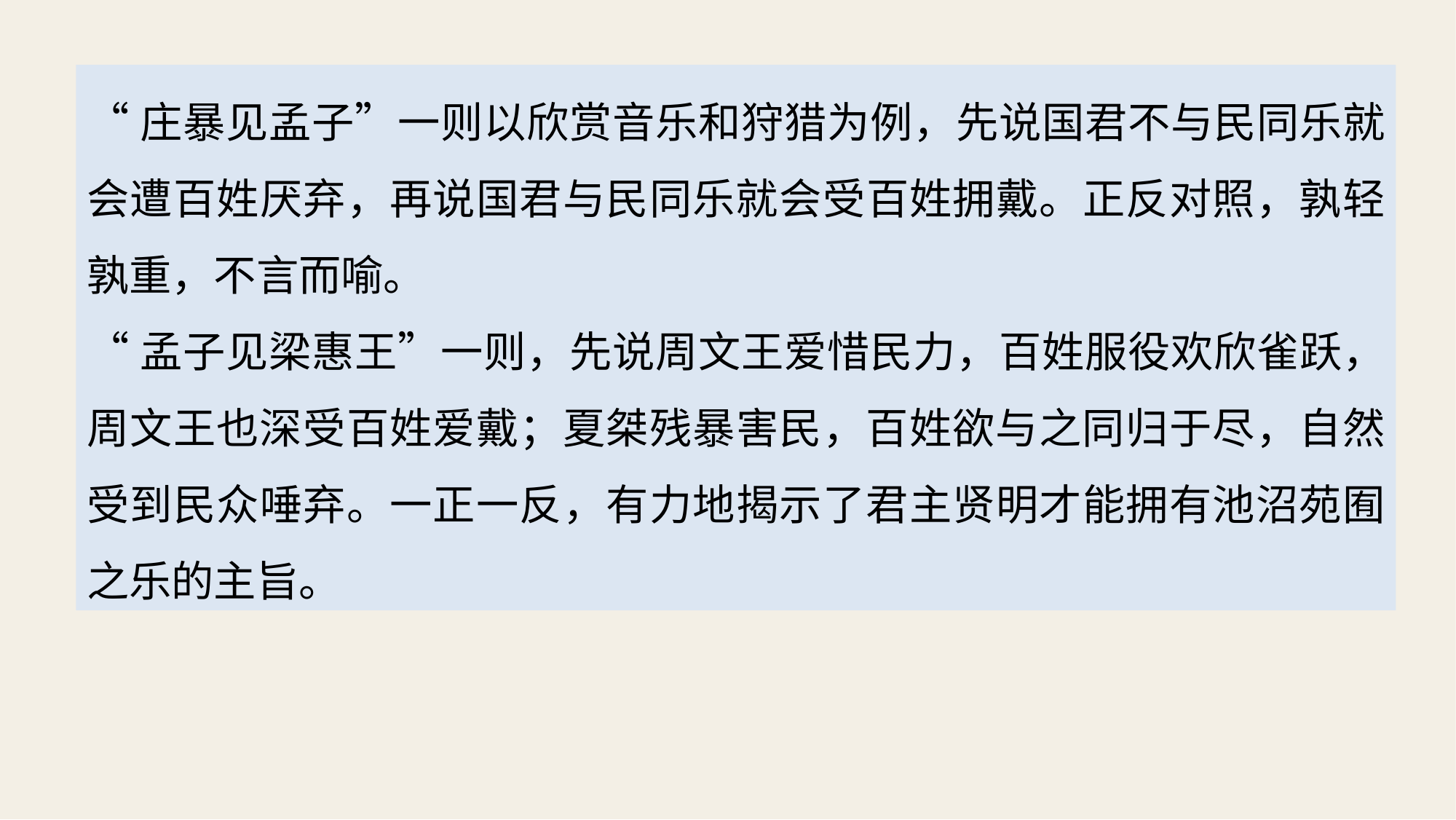

“庄暴见孟子”一则以欣赏音乐和狩猎为例，先说国君不与民同乐就会遭百姓厌弃，再说国君与民同乐就会受百姓拥戴。正反对照，孰轻孰重，不言而喻。
“孟子见梁惠王”一则，先说周文王爱惜民力，百姓服役欢欣雀跃，周文王也深受百姓爱戴；夏桀残暴害民，百姓欲与之同归于尽，自然受到民众唾弃。一正一反，有力地揭示了君主贤明才能拥有池沼苑囿之乐的主旨。